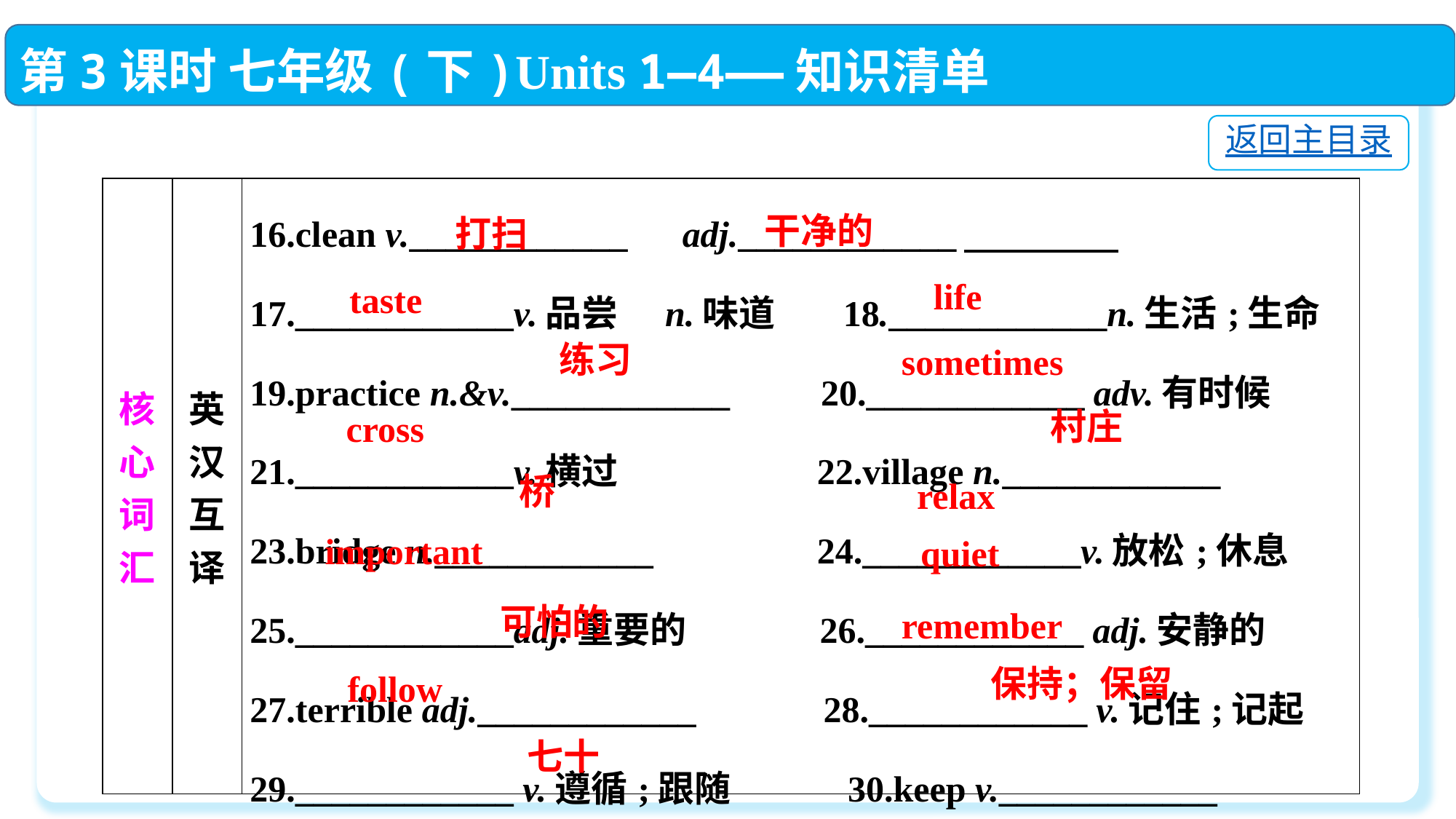

第3课时 七年级(下)Units 1—4——知识清单

返回主目录
| 核心词汇 | 英汉互译 | 16.clean v.\_\_\_\_\_\_\_\_\_\_\_\_　adj.\_\_\_\_\_\_\_\_\_\_\_\_　　　　 17.\_\_\_\_\_\_\_\_\_\_\_\_v.品尝　n.味道 18.\_\_\_\_\_\_\_\_\_\_\_\_n.生活;生命 19.practice n.&v.\_\_\_\_\_\_\_\_\_\_\_\_ 20.\_\_\_\_\_\_\_\_\_\_\_\_ adv.有时候 21.\_\_\_\_\_\_\_\_\_\_\_\_v.横过 22.village n.\_\_\_\_\_\_\_\_\_\_\_\_ 23.bridge n.\_\_\_\_\_\_\_\_\_\_\_\_ 24.\_\_\_\_\_\_\_\_\_\_\_\_v.放松;休息 25.\_\_\_\_\_\_\_\_\_\_\_\_adj.重要的 26.\_\_\_\_\_\_\_\_\_\_\_\_ adj.安静的 27.terrible adj.\_\_\_\_\_\_\_\_\_\_\_\_ 28.\_\_\_\_\_\_\_\_\_\_\_\_ v.记住;记起 29.\_\_\_\_\_\_\_\_\_\_\_\_ v.遵循;跟随 30.keep v.\_\_\_\_\_\_\_\_\_\_\_\_ 31.seventy num.\_\_\_\_\_\_\_\_\_\_\_\_ |
| --- | --- | --- |
干净的
打扫
life
taste
练习
sometimes
村庄
cross
桥
relax
important
quiet
可怕的
remember
保持；保留
follow
七十